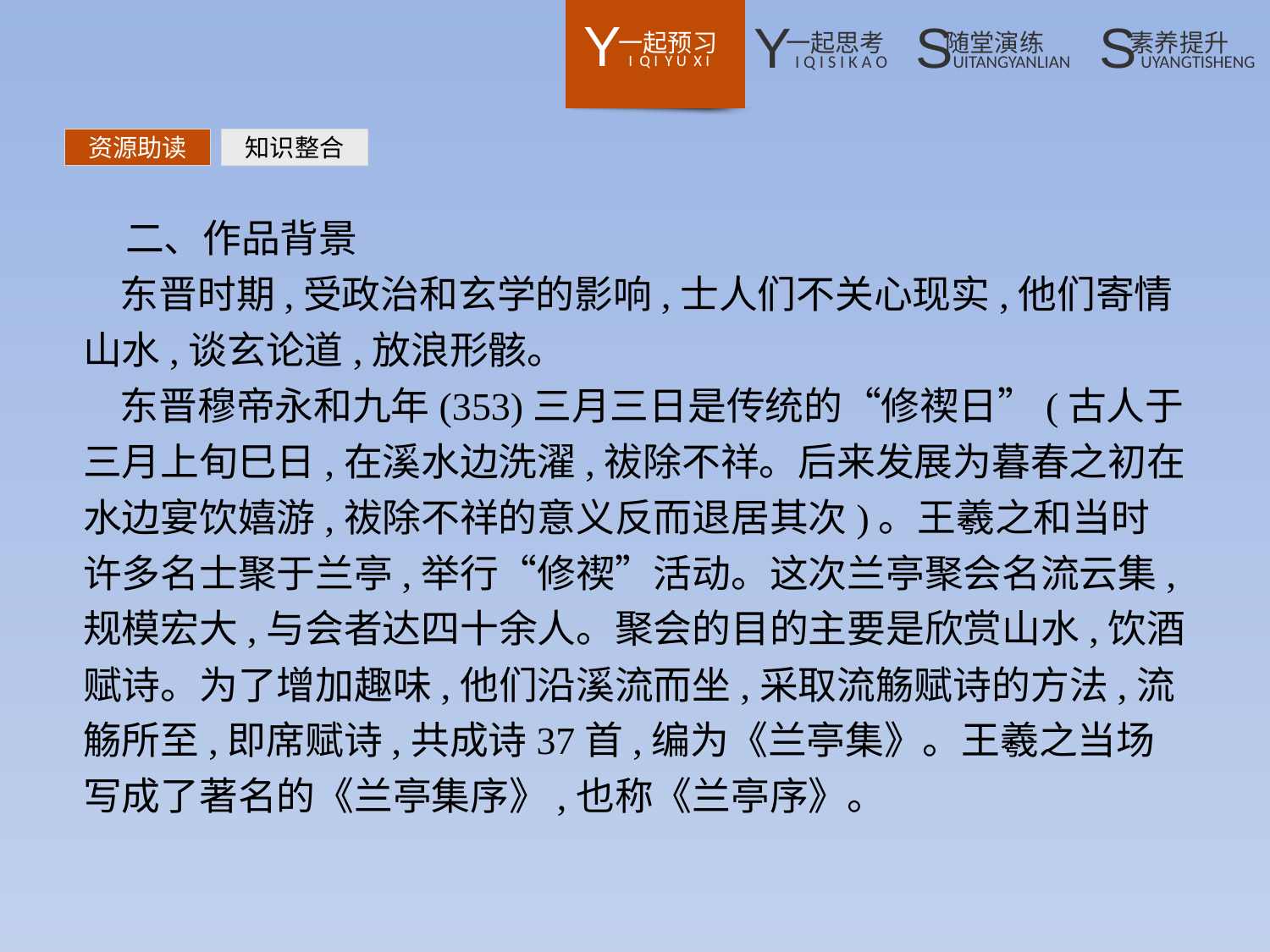

资源助读
知识整合
二、作品背景
东晋时期,受政治和玄学的影响,士人们不关心现实,他们寄情山水,谈玄论道,放浪形骸。
东晋穆帝永和九年(353)三月三日是传统的“修禊日”(古人于三月上旬巳日,在溪水边洗濯,祓除不祥。后来发展为暮春之初在水边宴饮嬉游,祓除不祥的意义反而退居其次)。王羲之和当时许多名士聚于兰亭,举行“修禊”活动。这次兰亭聚会名流云集,规模宏大,与会者达四十余人。聚会的目的主要是欣赏山水,饮酒赋诗。为了增加趣味,他们沿溪流而坐,采取流觞赋诗的方法,流觞所至,即席赋诗,共成诗37首,编为《兰亭集》。王羲之当场写成了著名的《兰亭集序》,也称《兰亭序》。